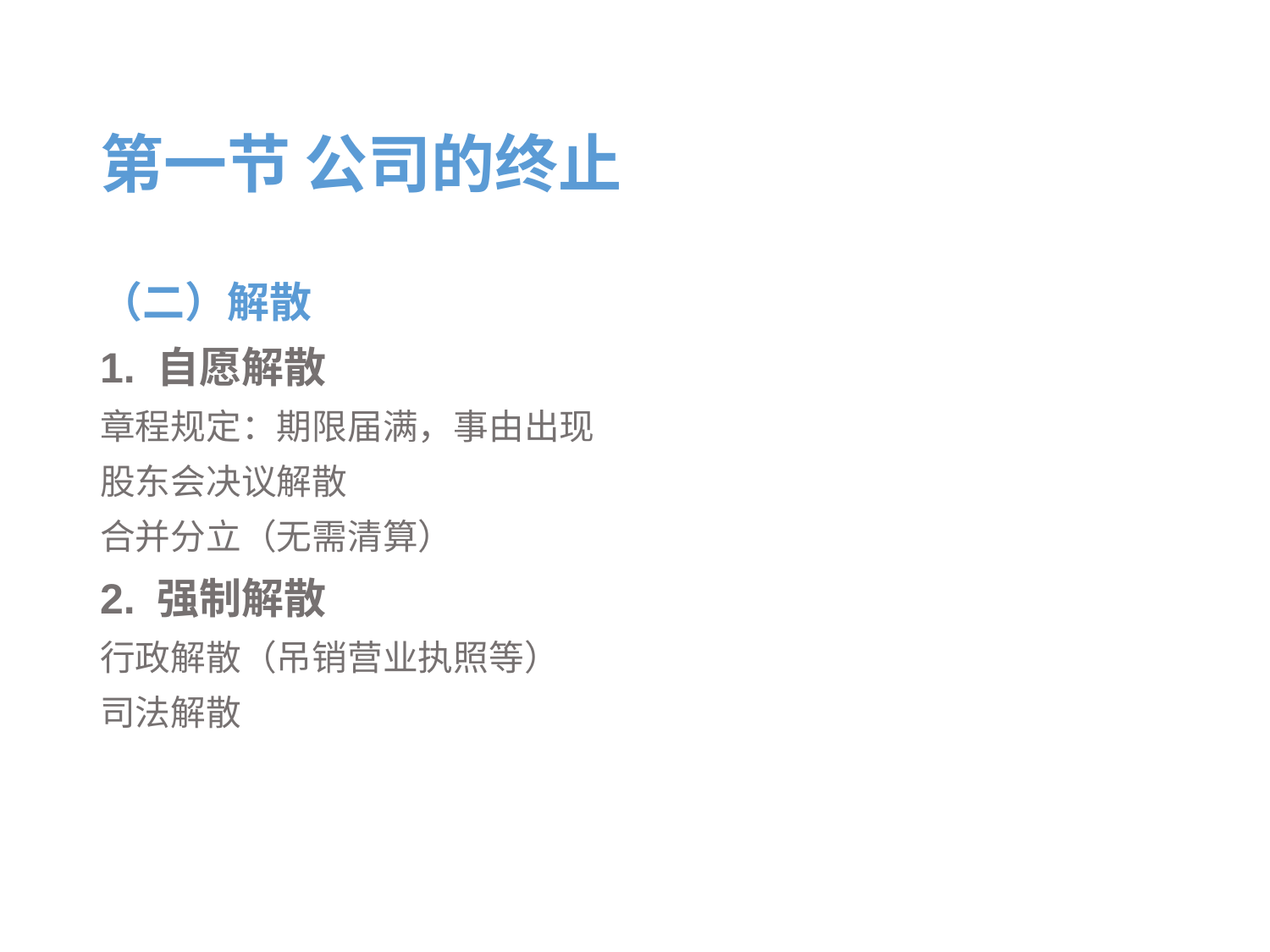

# 第一节 公司的终止
（二）解散
1. 自愿解散
章程规定：期限届满，事由出现
股东会决议解散
合并分立（无需清算）
2. 强制解散
行政解散（吊销营业执照等）
司法解散